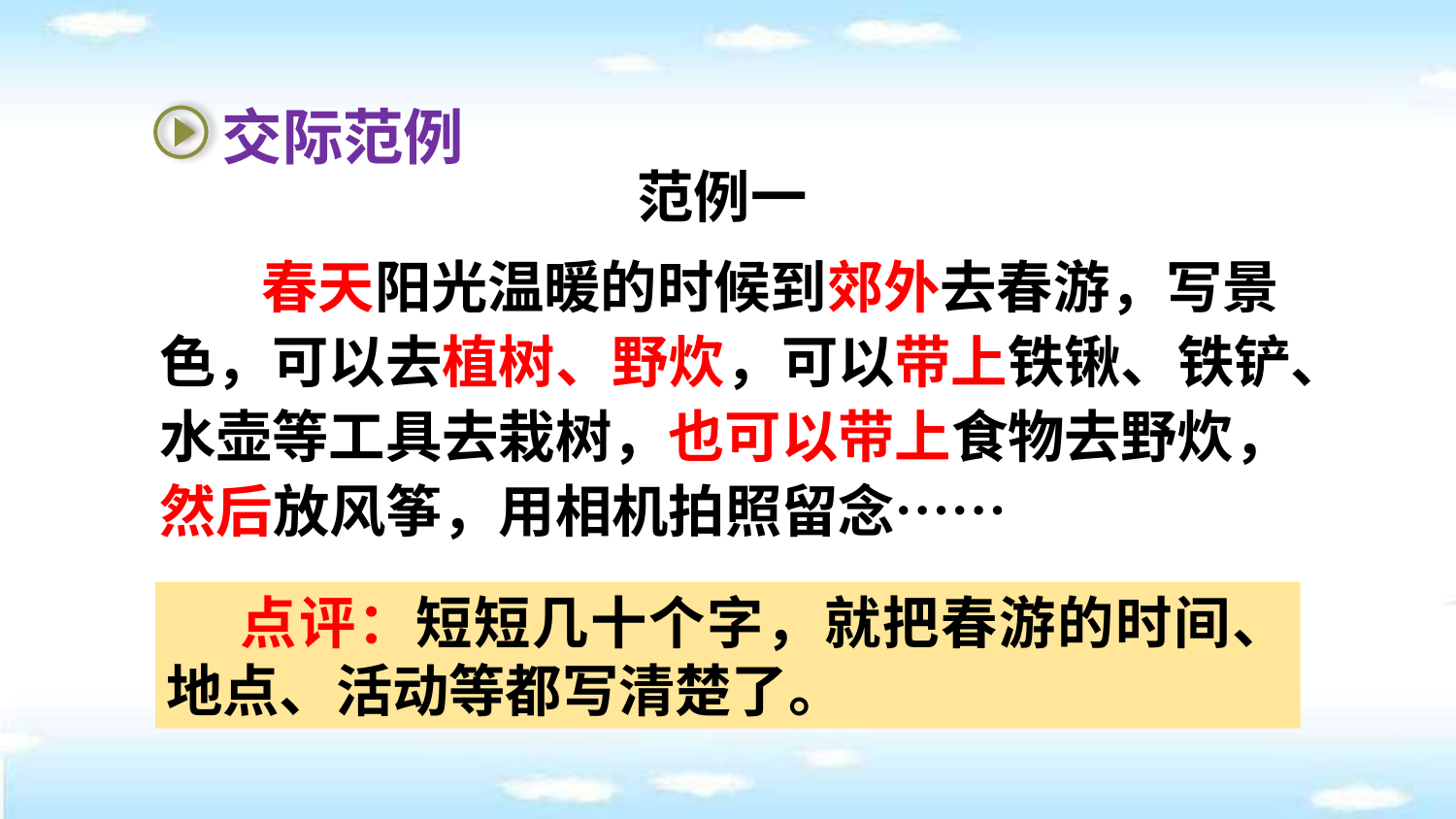

交际范例

范例一
       春天阳光温暖的时候到郊外去春游，写景色，可以去植树、野炊，可以带上铁锹、铁铲、水壶等工具去栽树，也可以带上食物去野炊，然后放风筝，用相机拍照留念……
    点评：短短几十个字，就把春游的时间、地点、活动等都写清楚了。